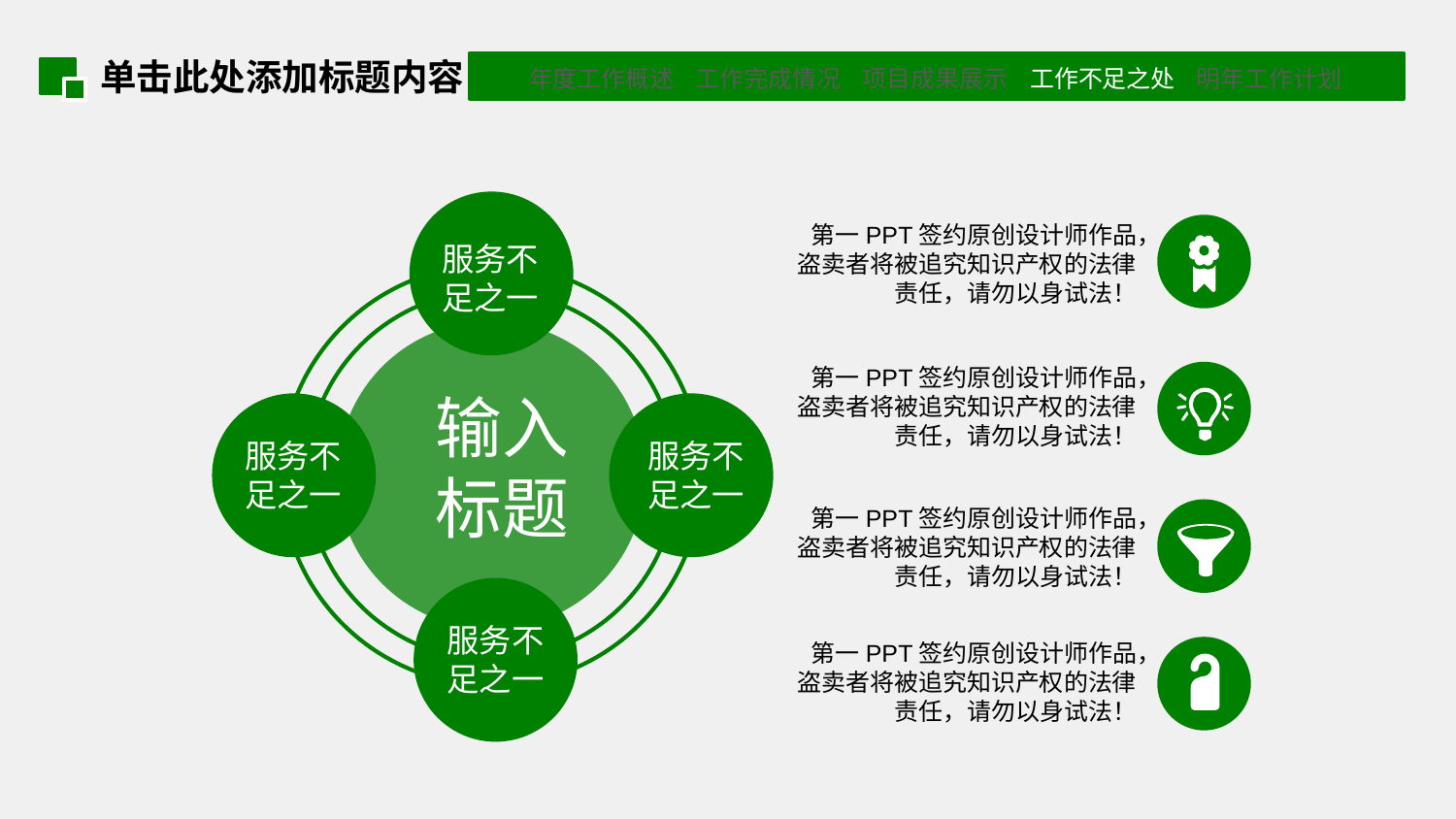

单击此处添加标题内容

服务不足之一

服务不
足之一
服务不足之一

服务不
足之一
第一PPT签约原创设计师作品，盗卖者将被追究知识产权的法律责任，请勿以身试法！

第一PPT签约原创设计师作品，盗卖者将被追究知识产权的法律责任，请勿以身试法！

输入
标题

第一PPT签约原创设计师作品，盗卖者将被追究知识产权的法律责任，请勿以身试法！

第一PPT签约原创设计师作品，盗卖者将被追究知识产权的法律责任，请勿以身试法！